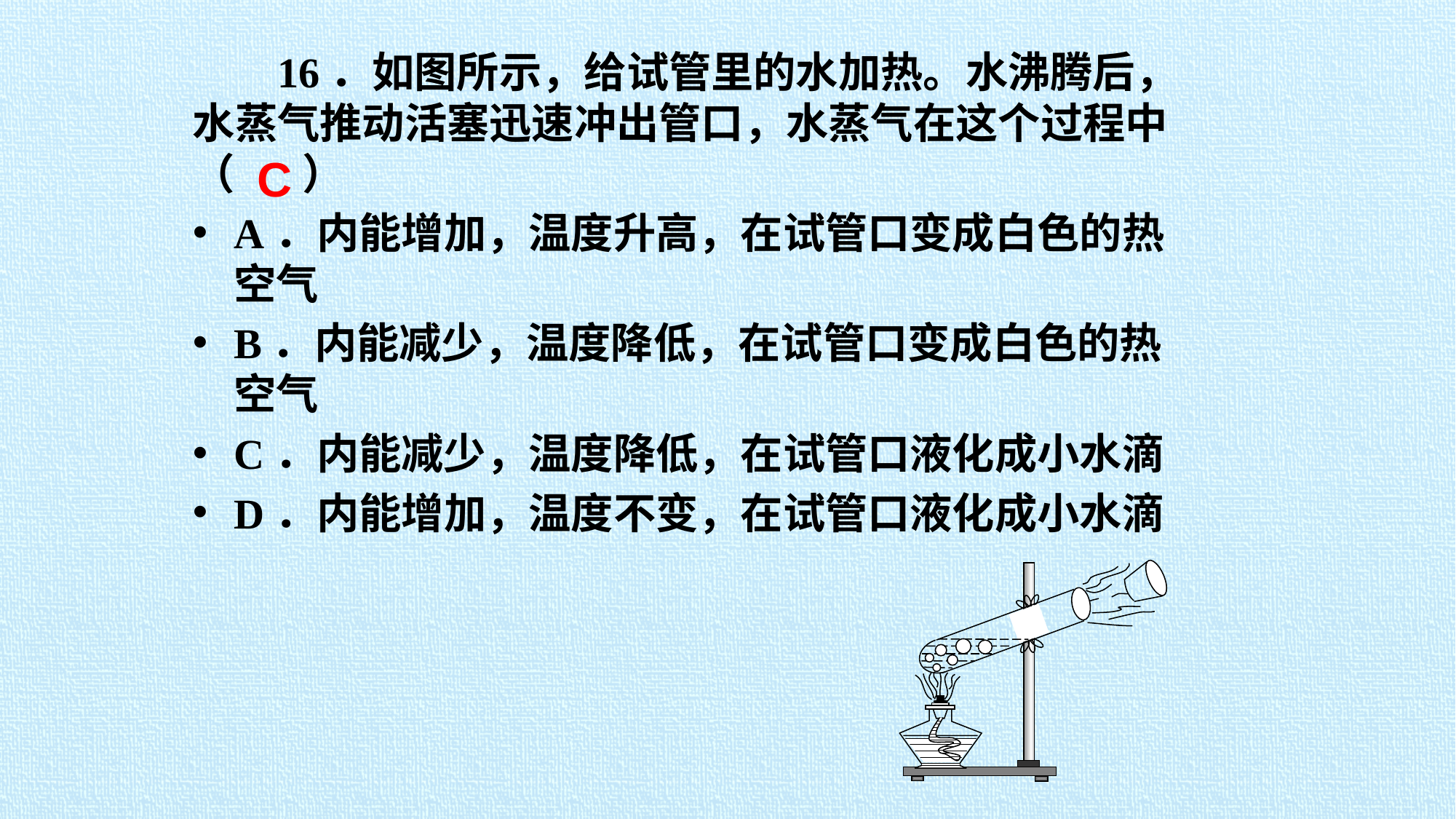

16．如图所示，给试管里的水加热。水沸腾后，水蒸气推动活塞迅速冲出管口，水蒸气在这个过程中（       ）
A．内能增加，温度升高，在试管口变成白色的热空气
B．内能减少，温度降低，在试管口变成白色的热空气
C．内能减少，温度降低，在试管口液化成小水滴
D．内能增加，温度不变，在试管口液化成小水滴
C